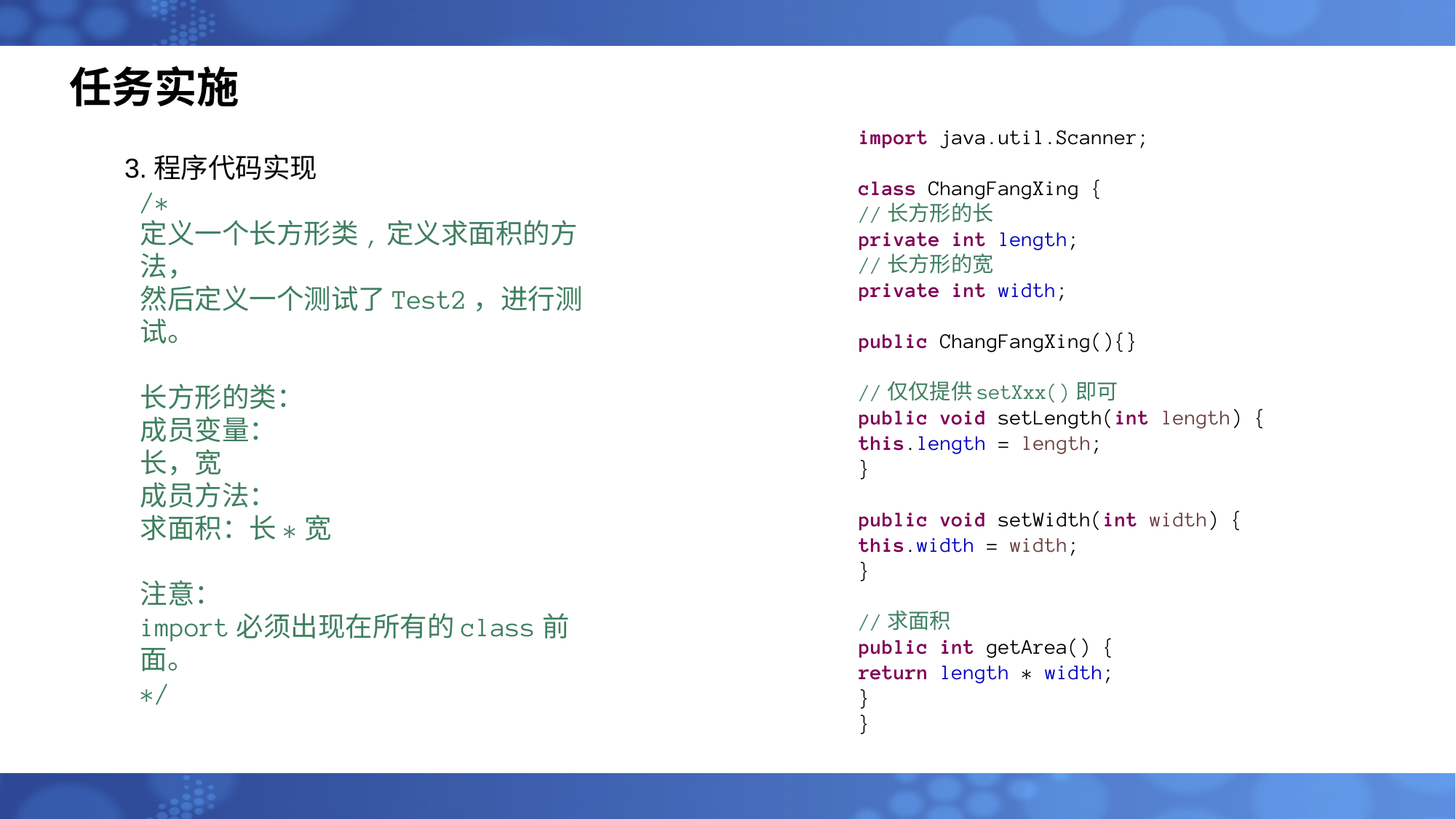

# 任务实施
import java.util.Scanner;

class ChangFangXing {
//长方形的长
private int length;
//长方形的宽
private int width;

public ChangFangXing(){}

//仅仅提供setXxx()即可
public void setLength(int length) {
this.length = length;
}

public void setWidth(int width) {
this.width = width;
}

//求面积
public int getArea() {
return length * width;
}
}
3.程序代码实现
/*
定义一个长方形类,定义求面积的方法，
然后定义一个测试了Test2，进行测试。

长方形的类：
成员变量：
长，宽
成员方法：
求面积：长*宽

注意：
import必须出现在所有的class前面。
*/